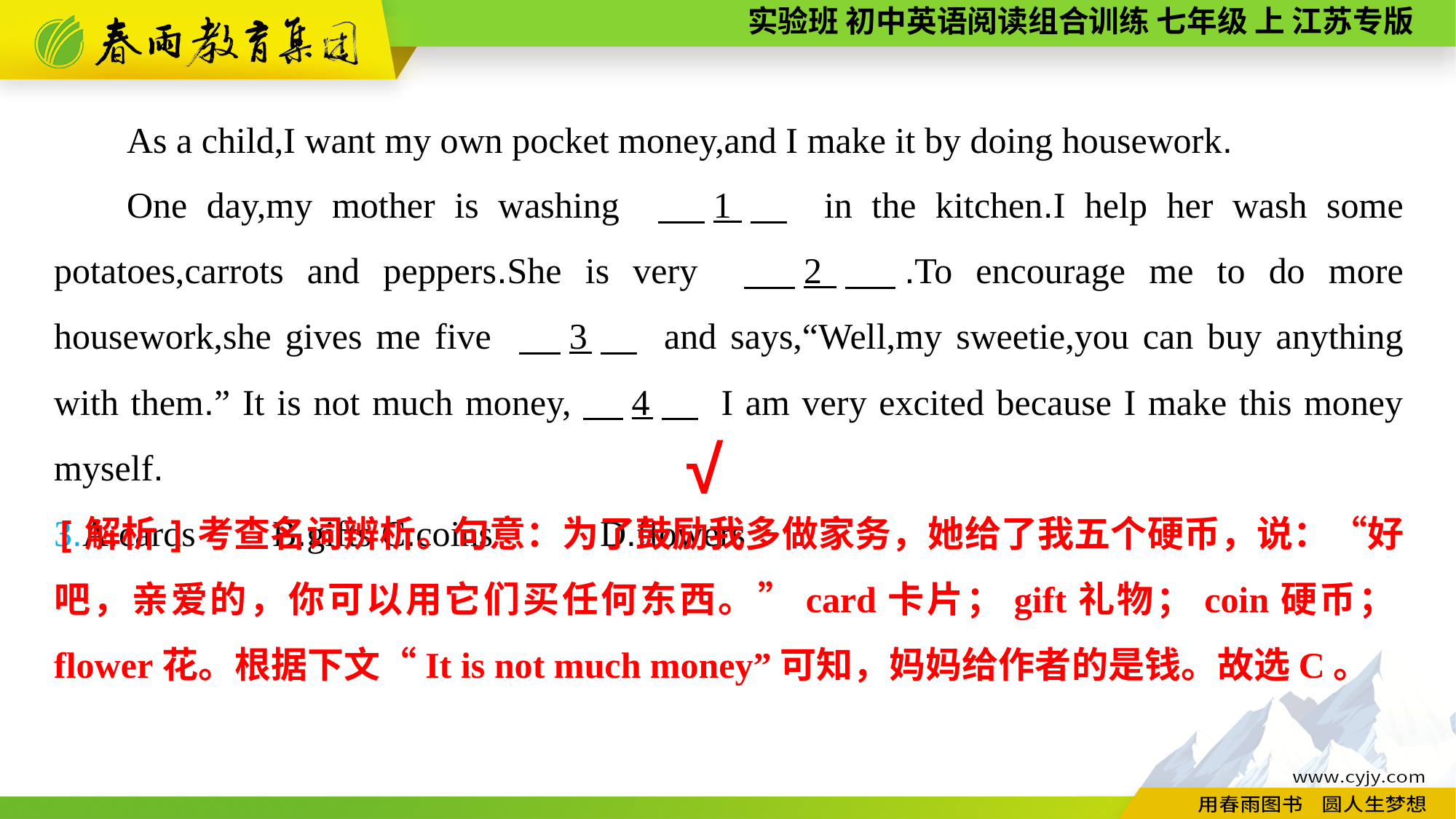

As a child,I want my own pocket money,and I make it by doing housework.
One day,my mother is washing 　1　 in the kitchen.I help her wash some potatoes,carrots and peppers.She is very 　2　.To encourage me to do more housework,she gives me five 　3　 and says,“Well,my sweetie,you can buy anything with them.” It is not much money,　4　 I am very excited because I make this money myself.
3.A.cards	B.gifts	C.coins	D.flowers
√
[解析]考查名词辨析。句意：为了鼓励我多做家务，她给了我五个硬币，说：“好吧，亲爱的，你可以用它们买任何东西。”card卡片；gift礼物；coin硬币；flower花。根据下文“It is not much money”可知，妈妈给作者的是钱。故选C。